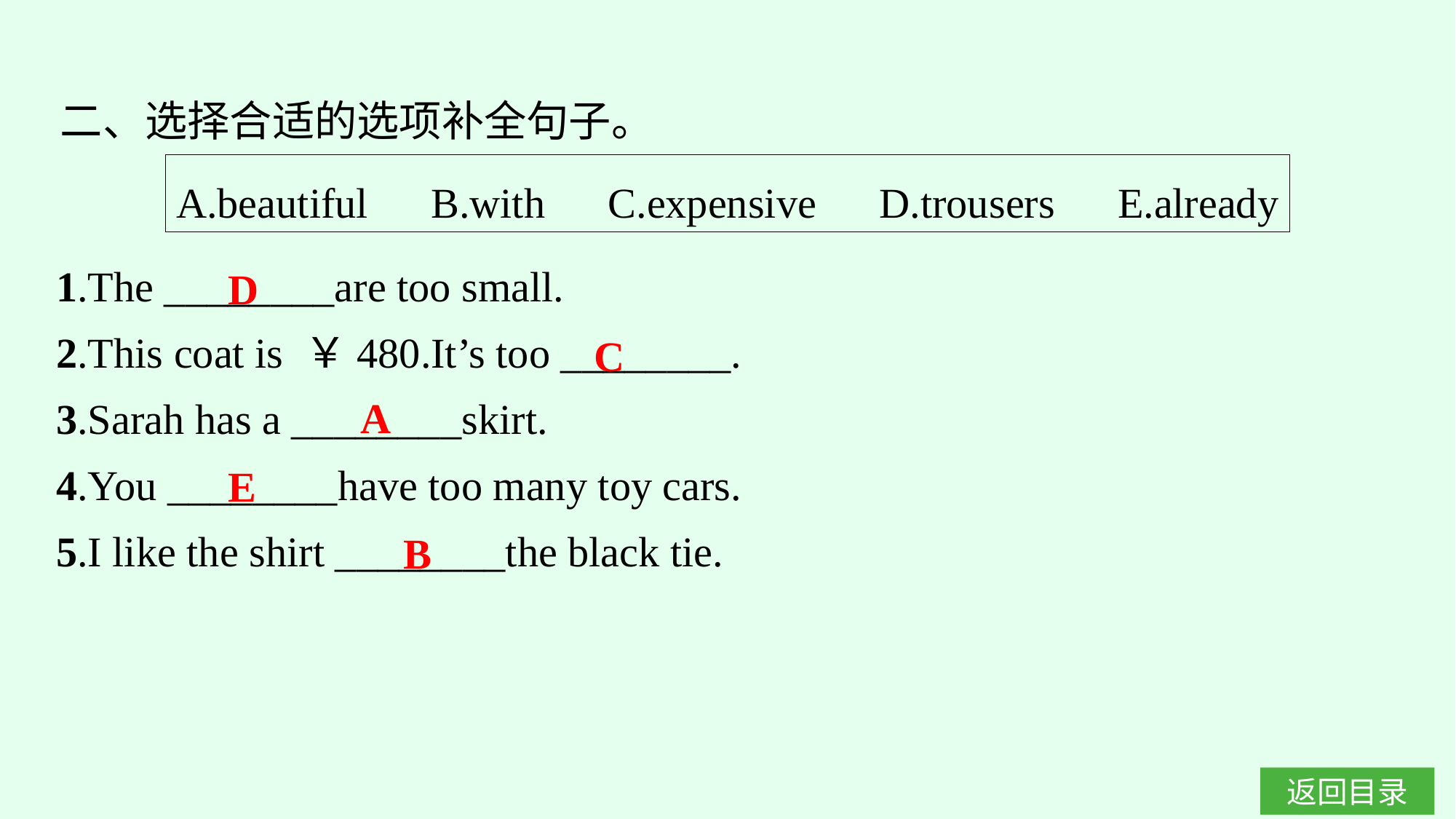

二、选择合适的选项补全句子。
A.beautiful　B.with　C.expensive　D.trousers　E.already
1.The ________are too small.
2.This coat is ￥480.It’s too ________.
3.Sarah has a ________skirt.
4.You ________have too many toy cars.
5.I like the shirt ________the black tie.
D
C
A
E
B